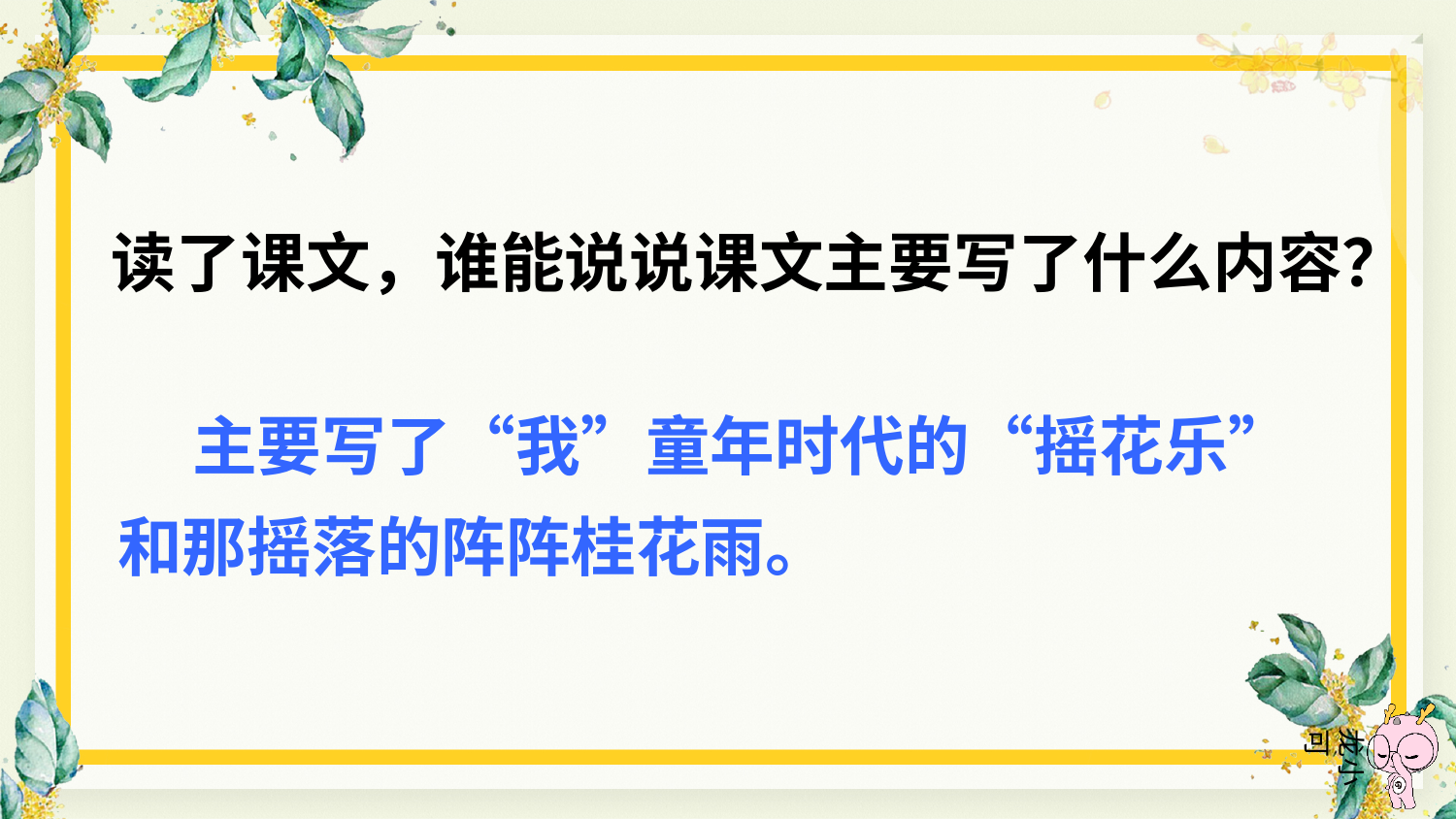

读了课文，谁能说说课文主要写了什么内容？
    主要写了“我”童年时代的“摇花乐”和那摇落的阵阵桂花雨。